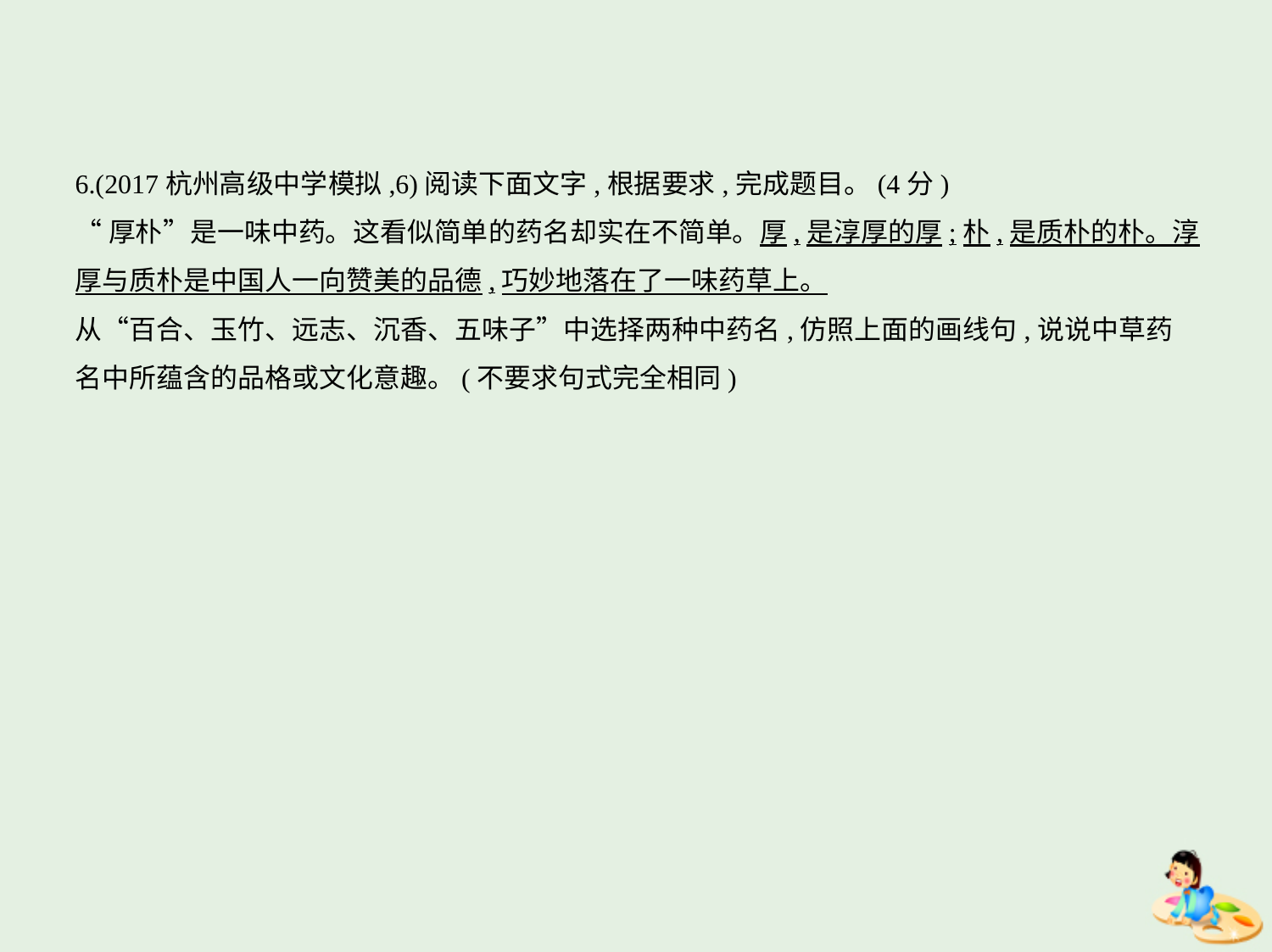

6.(2017杭州高级中学模拟,6)阅读下面文字,根据要求,完成题目。(4分)
“厚朴”是一味中药。这看似简单的药名却实在不简单。厚,是淳厚的厚;朴,是质朴的朴。淳
厚与质朴是中国人一向赞美的品德,巧妙地落在了一味药草上。
从“百合、玉竹、远志、沉香、五味子”中选择两种中药名,仿照上面的画线句,说说中草药
名中所蕴含的品格或文化意趣。(不要求句式完全相同)